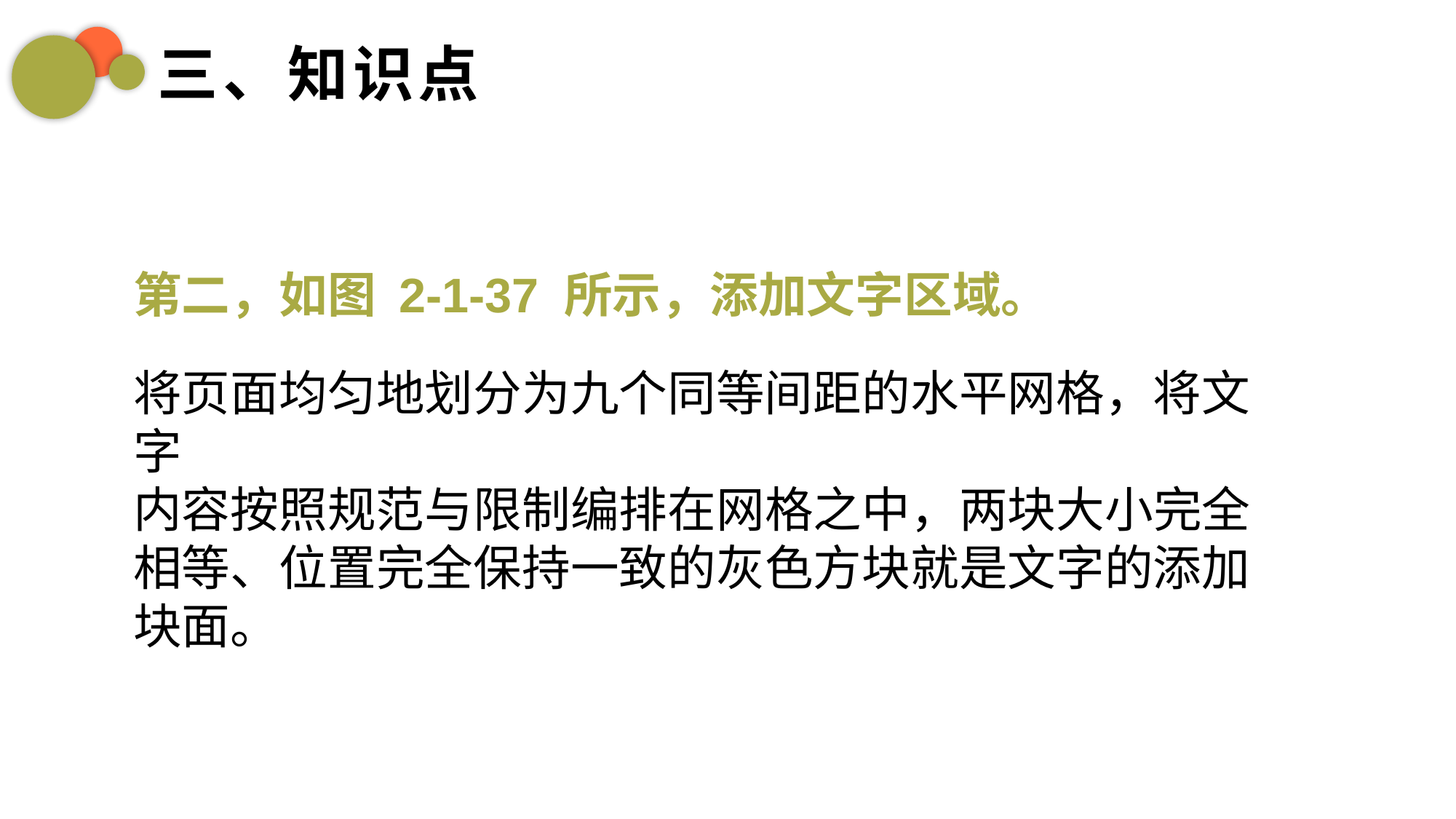

三、知识点
第二，如图 2-1-37 所示，添加文字区域。
将页面均匀地划分为九个同等间距的水平网格，将文字
内容按照规范与限制编排在网格之中，两块大小完全相等、位置完全保持一致的灰色方块就是文字的添加块面。